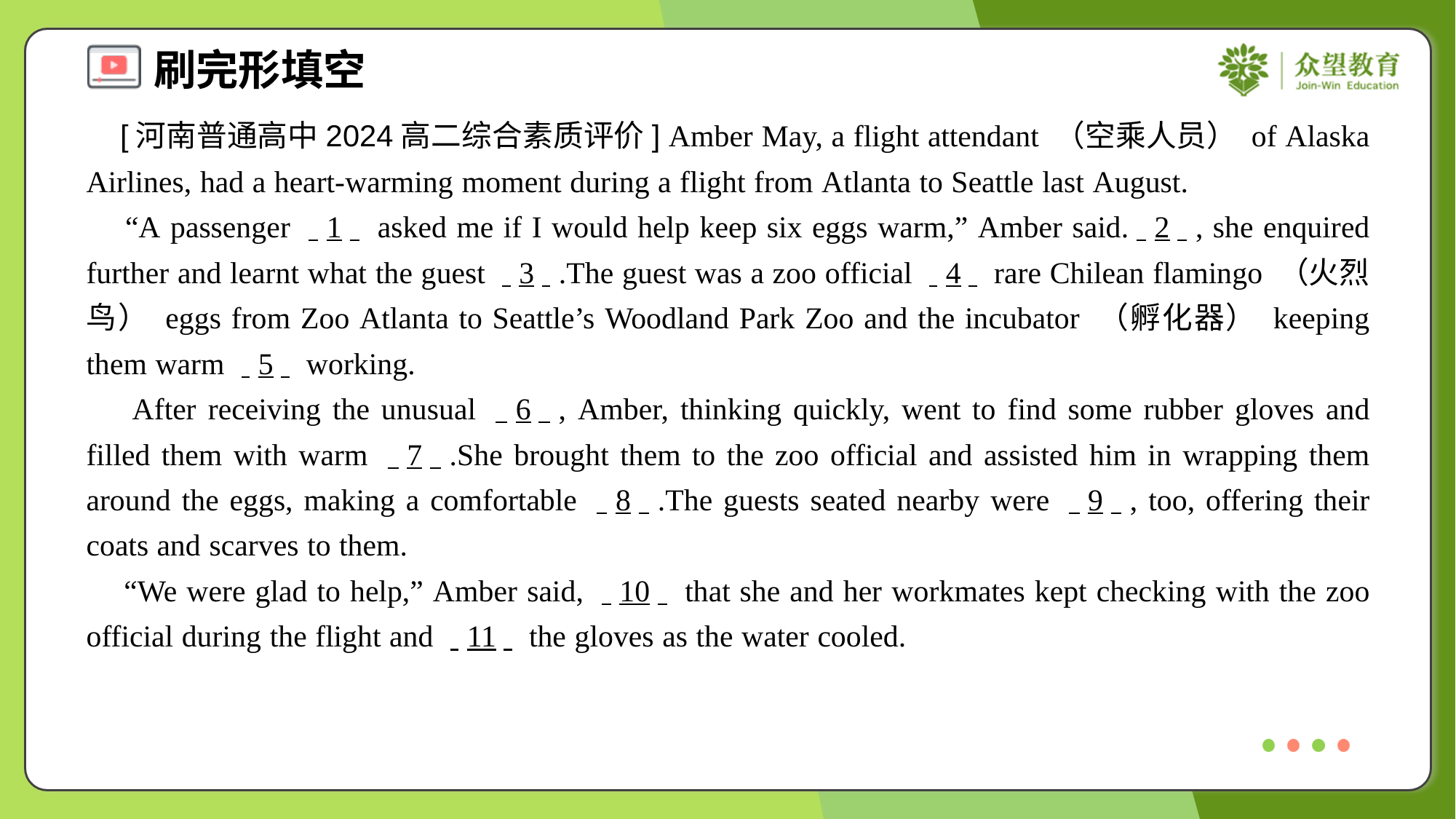

[河南普通高中2024高二综合素质评价] Amber May, a flight attendant （空乘人员） of Alaska Airlines, had a heart-warming moment during a flight from Atlanta to Seattle last August.
    “A passenger . .1. . asked me if I would help keep six eggs warm,” Amber said.. .2. ., she enquired further and learnt what the guest . .3. ..The guest was a zoo official . .4. . rare Chilean flamingo （火烈鸟） eggs from Zoo Atlanta to Seattle’s Woodland Park Zoo and the incubator （孵化器） keeping them warm . .5. . working.
    After receiving the unusual . .6. ., Amber, thinking quickly, went to find some rubber gloves and filled them with warm . .7. ..She brought them to the zoo official and assisted him in wrapping them around the eggs, making a comfortable . .8. ..The guests seated nearby were . .9. ., too, offering their coats and scarves to them.
    “We were glad to help,” Amber said, . .10. . that she and her workmates kept checking with the zoo official during the flight and . .11. . the gloves as the water cooled.